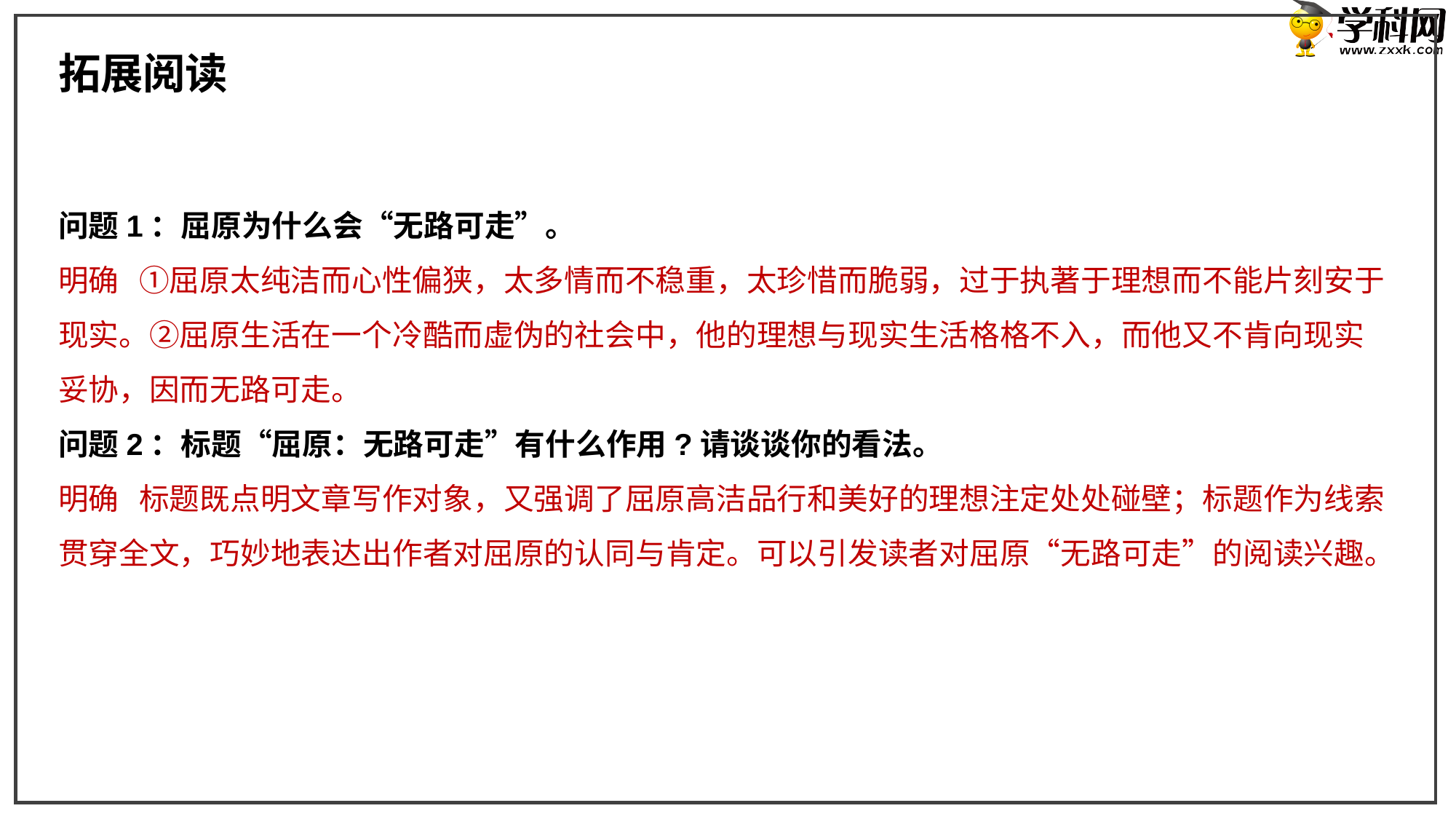

拓展阅读
问题1：屈原为什么会“无路可走”。
明确   ①屈原太纯洁而心性偏狭，太多情而不稳重，太珍惜而脆弱，过于执著于理想而不能片刻安于现实。②屈原生活在一个冷酷而虚伪的社会中，他的理想与现实生活格格不入，而他又不肯向现实妥协，因而无路可走。
问题2：标题“屈原：无路可走”有什么作用?请谈谈你的看法。
明确   标题既点明文章写作对象，又强调了屈原高洁品行和美好的理想注定处处碰壁；标题作为线索贯穿全文，巧妙地表达出作者对屈原的认同与肯定。可以引发读者对屈原“无路可走”的阅读兴趣。